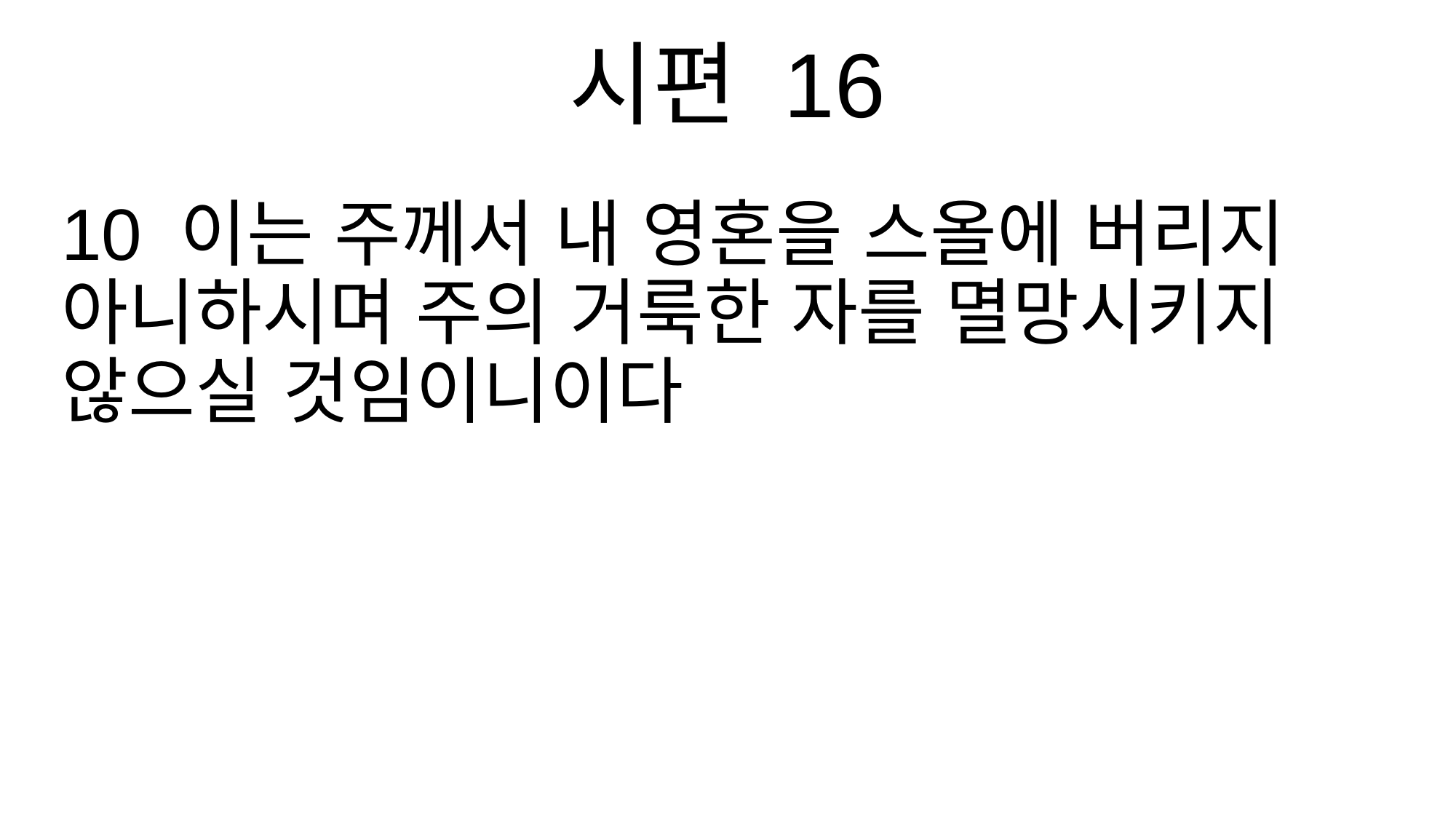

시편 16
10 이는 주께서 내 영혼을 스올에 버리지 아니하시며 주의 거룩한 자를 멸망시키지 않으실 것임이니이다